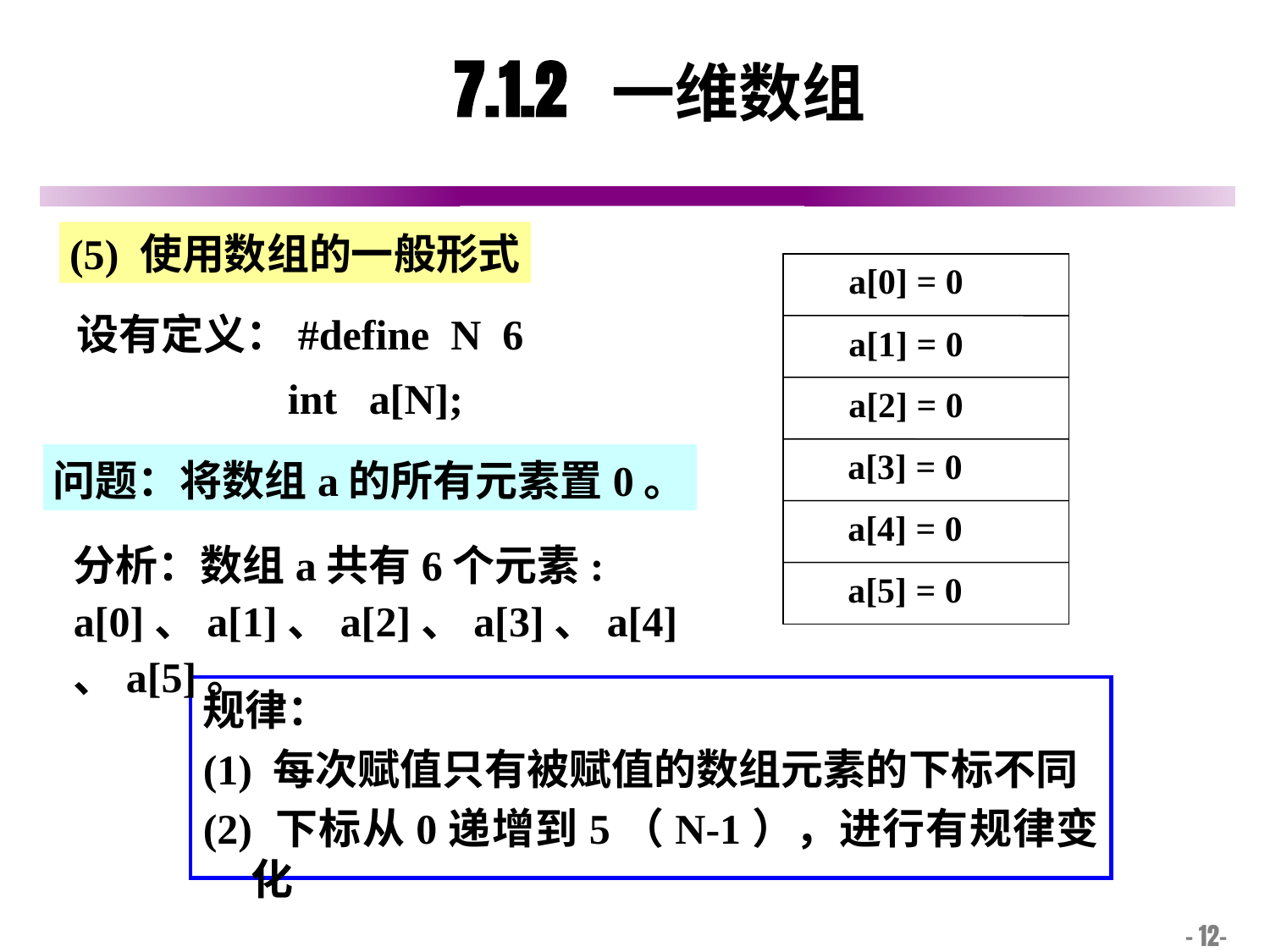

# 7.1.2  一维数组
(5) 使用数组的一般形式
a[0] = 0

设有定义：#define  N  6
                    int   a[N];
a[1] = 0
a[2] = 0
a[3] = 0
问题：将数组a的所有元素置0。
a[4] = 0
分析：数组a共有6个元素: a[0]、a[1]、a[2]、a[3]、a[4]、a[5]。
a[5] = 0
规律：
(1) 每次赋值只有被赋值的数组元素的下标不同
(2) 下标从0递增到5（N-1），进行有规律变化
 - 12-